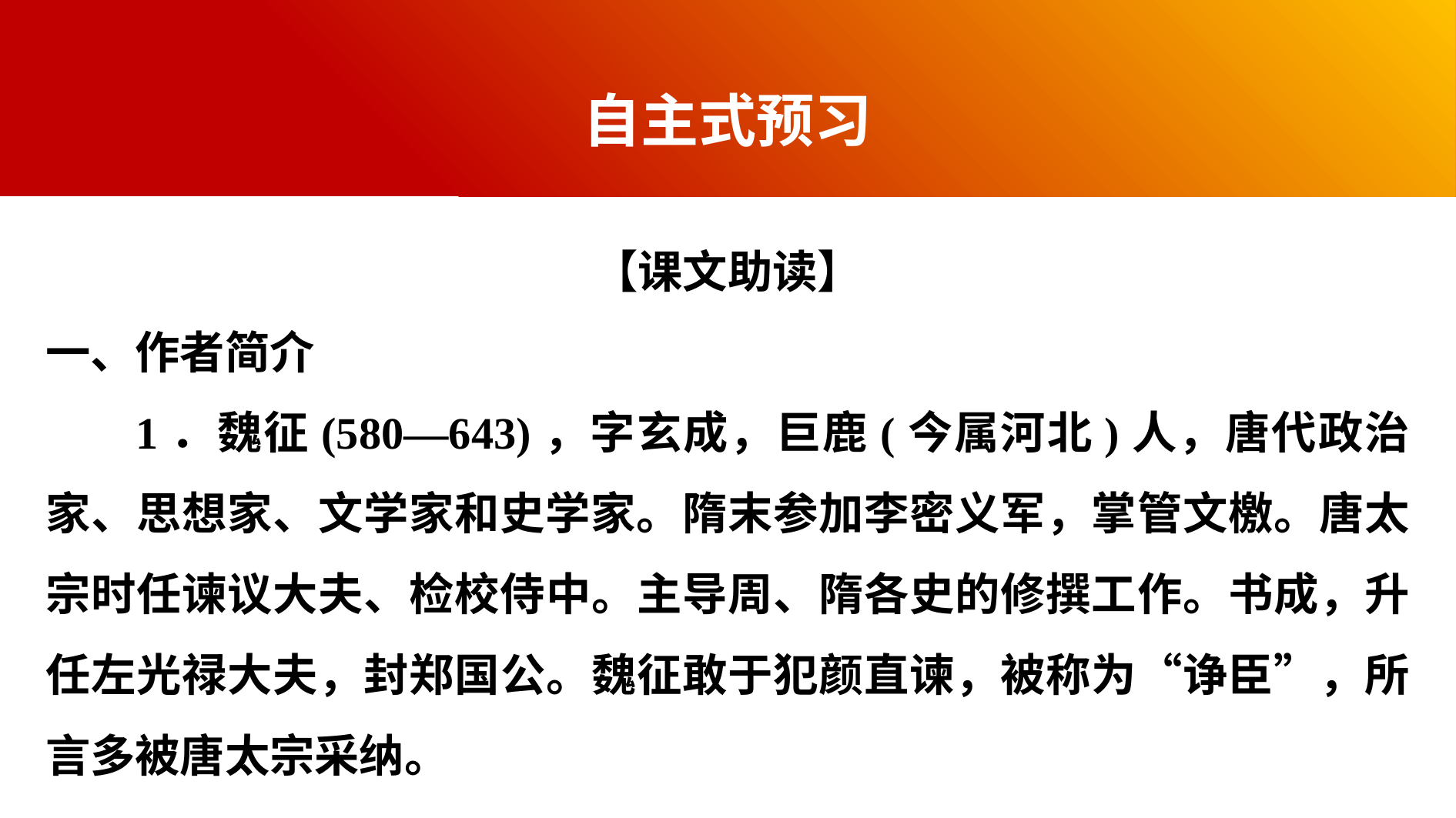

自主式预习
【课文助读】
一、作者简介
1．魏征(580—643)，字玄成，巨鹿(今属河北)人，唐代政治家、思想家、文学家和史学家。隋末参加李密义军，掌管文檄。唐太宗时任谏议大夫、检校侍中。主导周、隋各史的修撰工作。书成，升任左光禄大夫，封郑国公。魏征敢于犯颜直谏，被称为“诤臣”，所言多被唐太宗采纳。